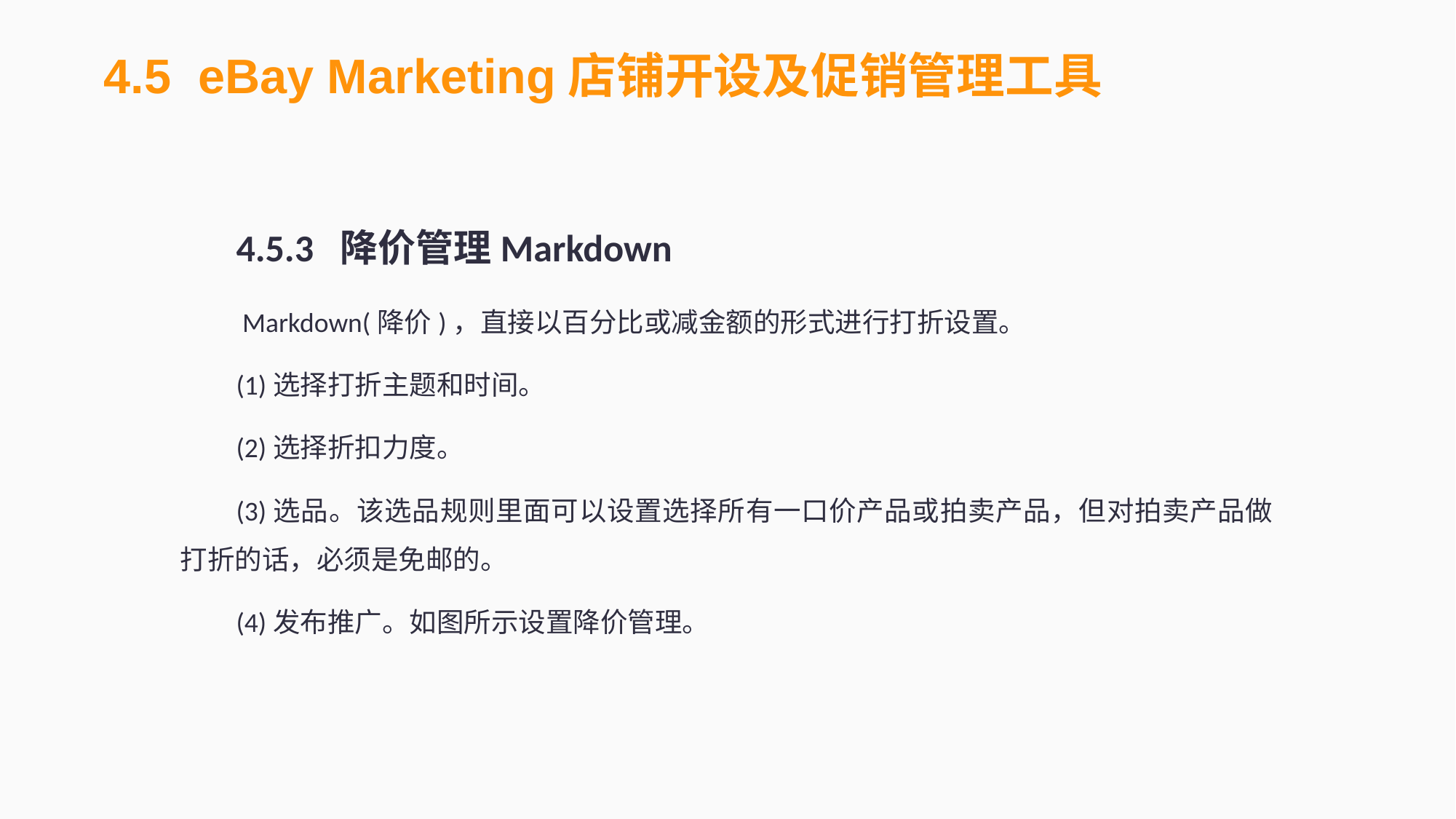

4.5  eBay Marketing店铺开设及促销管理工具
4.5.3  降价管理Markdown
 Markdown(降价)，直接以百分比或减金额的形式进行打折设置。
(1)选择打折主题和时间。
(2)选择折扣力度。
(3)选品。该选品规则里面可以设置选择所有一口价产品或拍卖产品，但对拍卖产品做打折的话，必须是免邮的。
(4)发布推广。如图所示设置降价管理。